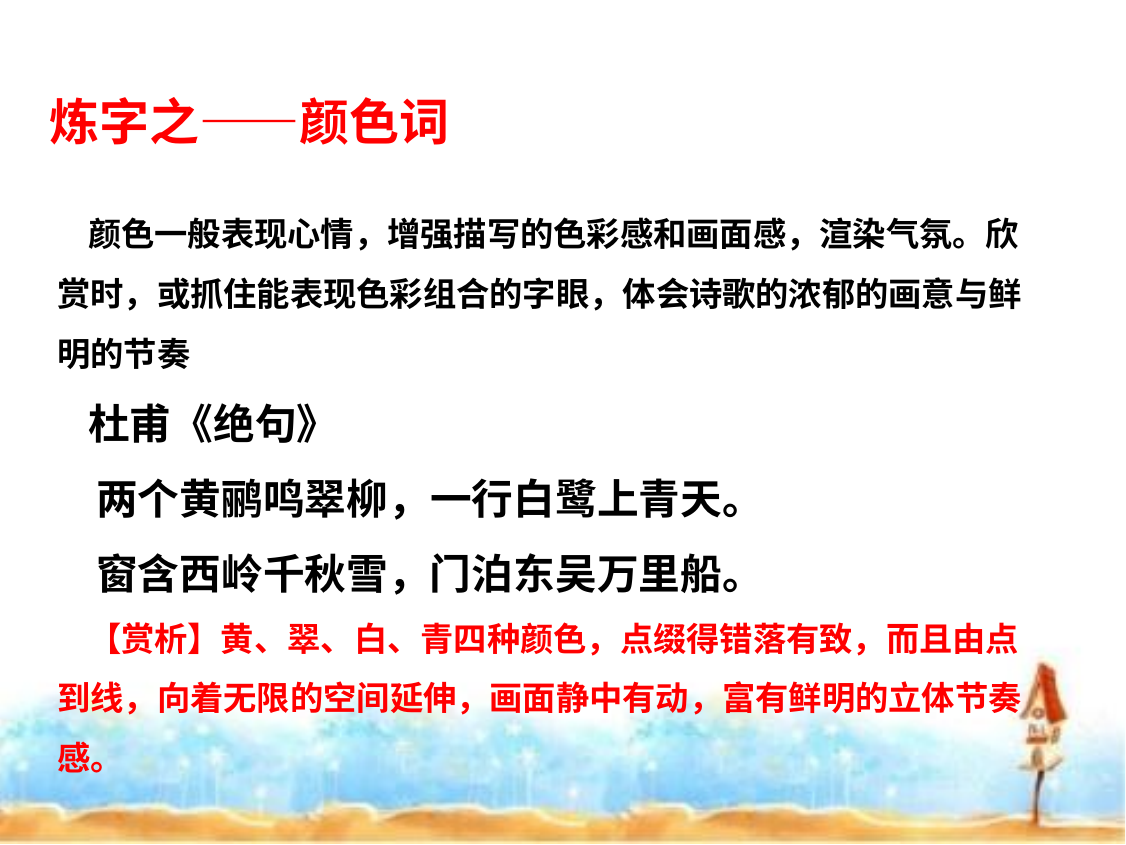

炼字之——颜色词
   颜色一般表现心情，增强描写的色彩感和画面感，渲染气氛。欣赏时，或抓住能表现色彩组合的字眼，体会诗歌的浓郁的画意与鲜明的节奏
   杜甫《绝句》
   两个黄鹂鸣翠柳，一行白鹭上青天。
   窗含西岭千秋雪，门泊东吴万里船。
   【赏析】黄、翠、白、青四种颜色，点缀得错落有致，而且由点到线，向着无限的空间延伸，画面静中有动，富有鲜明的立体节奏感。